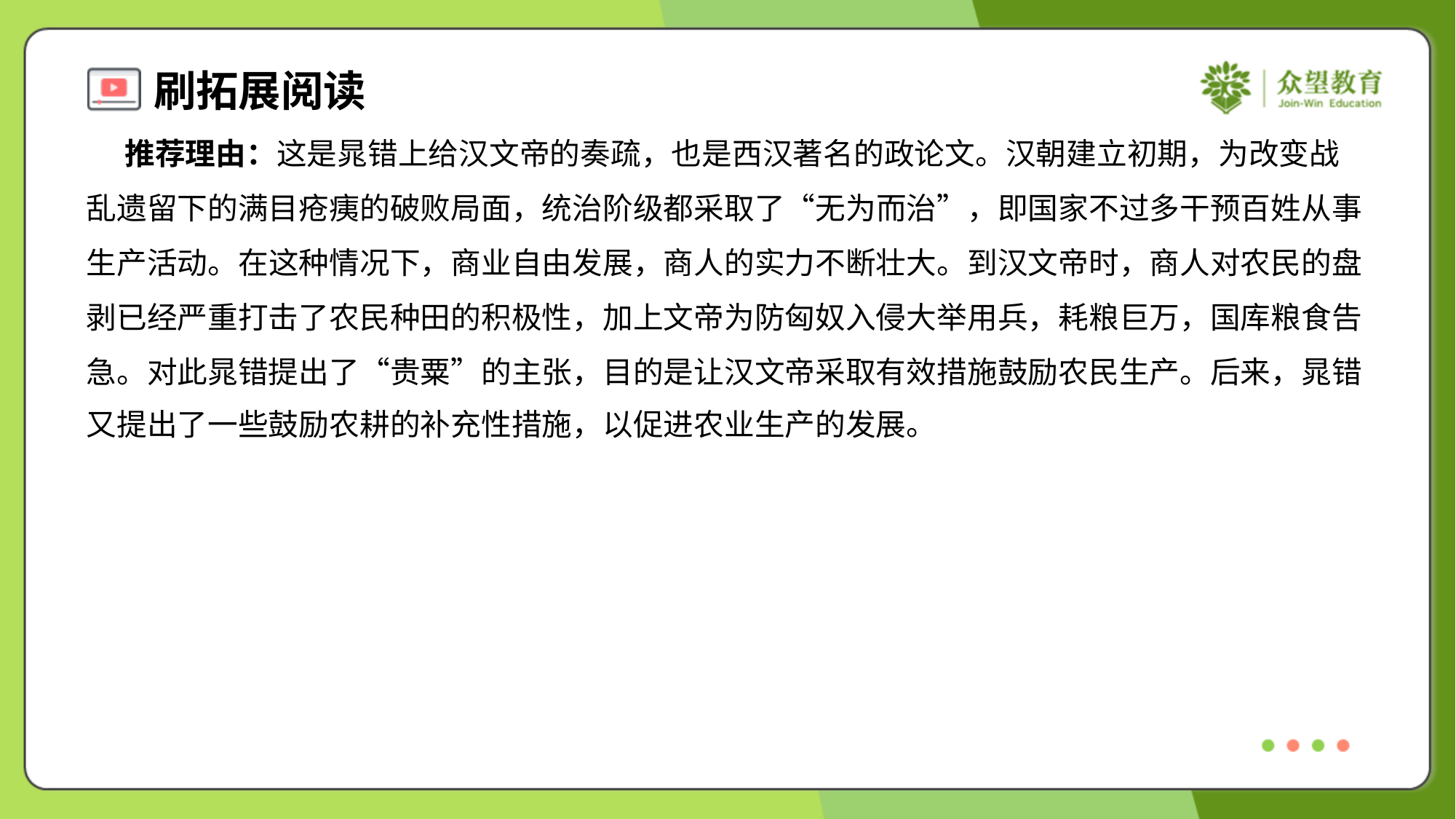

推荐理由：这是晁错上给汉文帝的奏疏，也是西汉著名的政论文。汉朝建立初期，为改变战
乱遗留下的满目疮痍的破败局面，统治阶级都采取了“无为而治”，即国家不过多干预百姓从事
生产活动。在这种情况下，商业自由发展，商人的实力不断壮大。到汉文帝时，商人对农民的盘
剥已经严重打击了农民种田的积极性，加上文帝为防匈奴入侵大举用兵，耗粮巨万，国库粮食告
急。对此晁错提出了“贵粟”的主张，目的是让汉文帝采取有效措施鼓励农民生产。后来，晁错
又提出了一些鼓励农耕的补充性措施，以促进农业生产的发展。